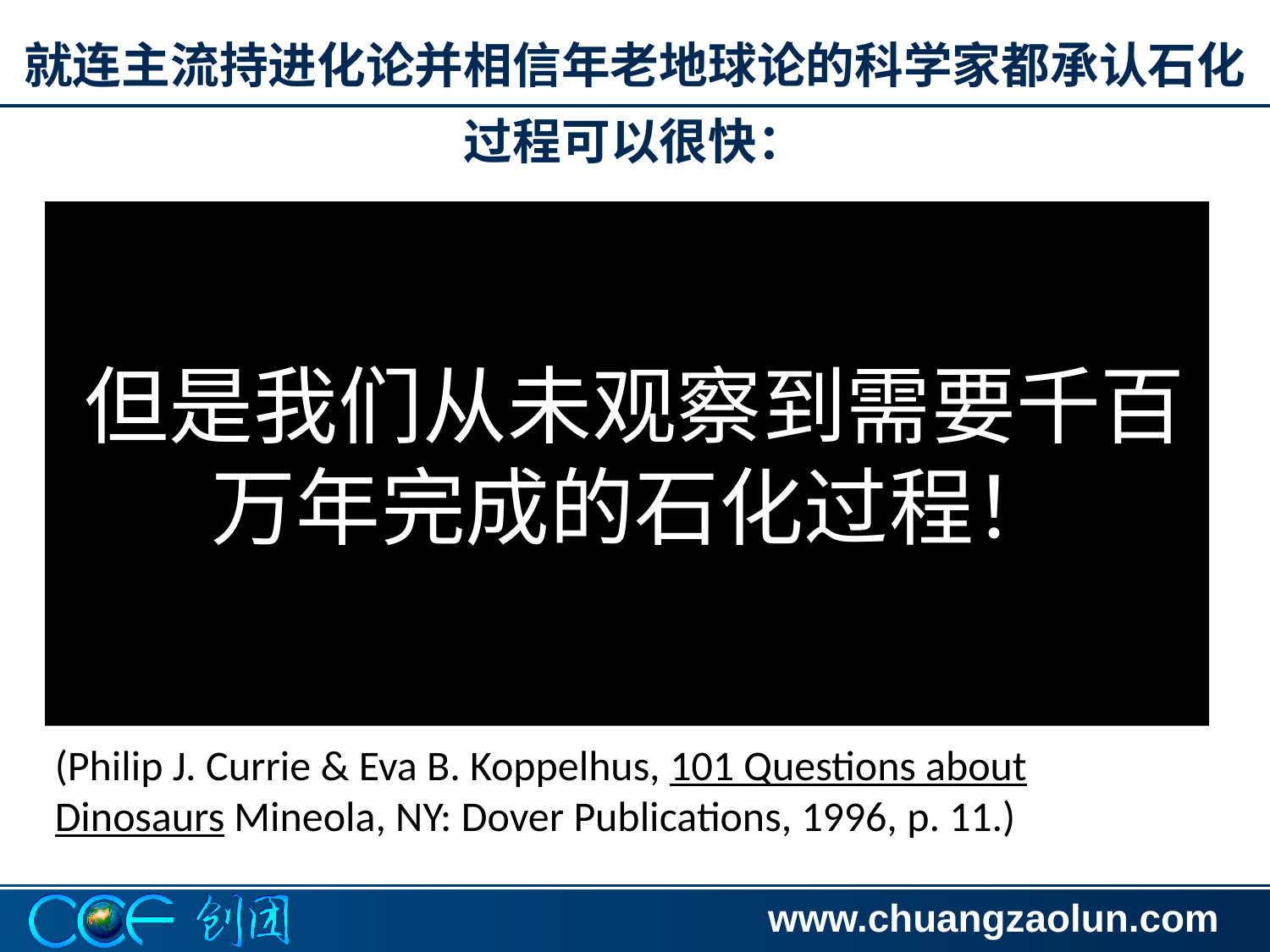

# 就连主流持进化论并相信年老地球论的科学家都承认石化过程可以很快：

但是我们从未观察到需要千百万年完成的石化过程！
“石化是一个过程，对象可以是任何东西，时间从几个小时到几百万年不等……骨骼变得完全矿化需要的时间是高度变化的。如果地下水的​​矿物浓度很高，这个过程可能会发生迅速。现代的骨头若掉入矿泉中，可以在几个星期内矿化。”

(Philip J. Currie & Eva B. Koppelhus, 101 Questions about Dinosaurs Mineola, NY: Dover Publications, 1996, p. 11.)